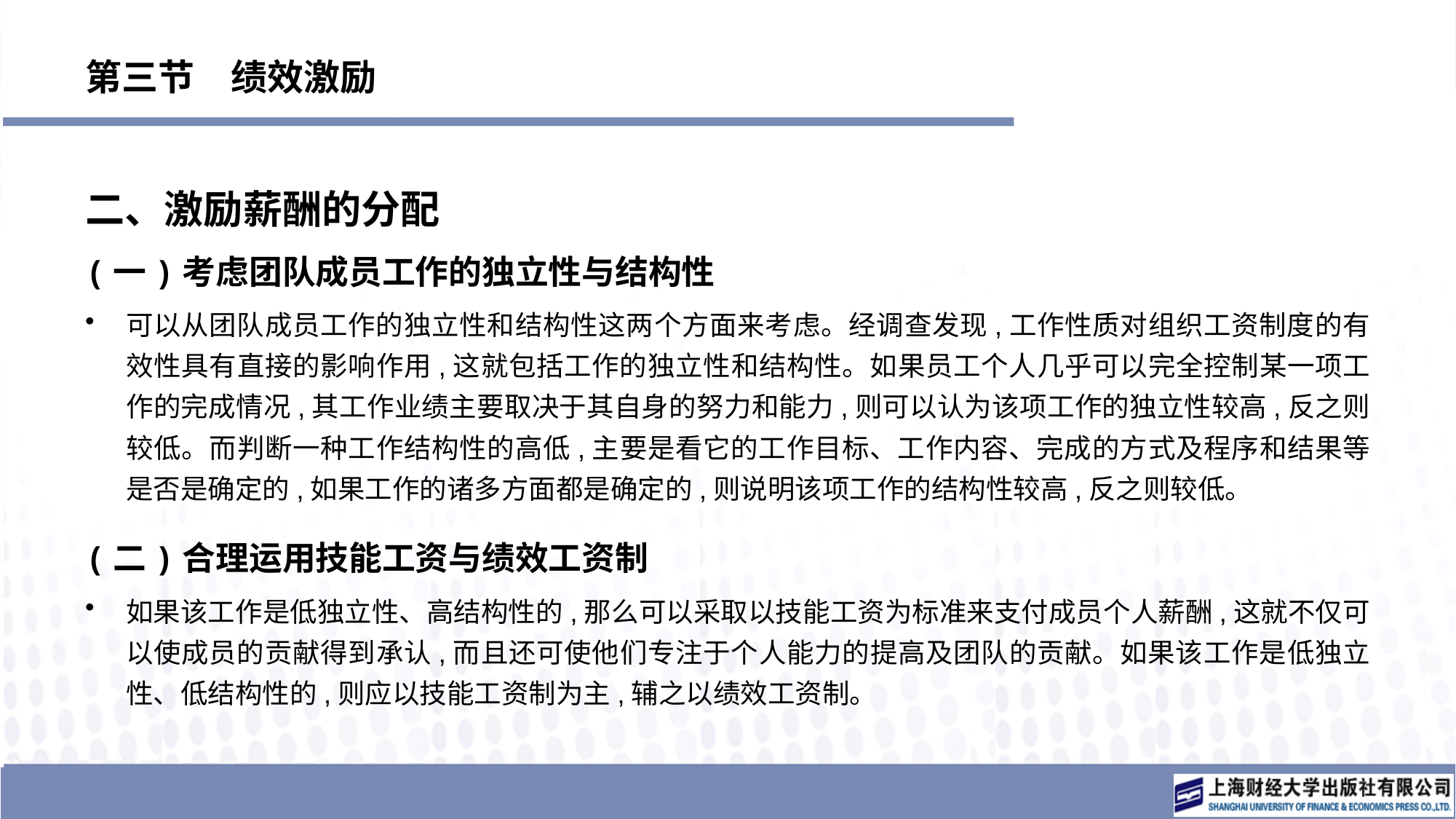

# 第三节　绩效激励
二、激励薪酬的分配
(一)考虑团队成员工作的独立性与结构性
可以从团队成员工作的独立性和结构性这两个方面来考虑。经调查发现,工作性质对组织工资制度的有效性具有直接的影响作用,这就包括工作的独立性和结构性。如果员工个人几乎可以完全控制某一项工作的完成情况,其工作业绩主要取决于其自身的努力和能力,则可以认为该项工作的独立性较高,反之则较低。而判断一种工作结构性的高低,主要是看它的工作目标、工作内容、完成的方式及程序和结果等是否是确定的,如果工作的诸多方面都是确定的,则说明该项工作的结构性较高,反之则较低。
(二)合理运用技能工资与绩效工资制
如果该工作是低独立性、高结构性的,那么可以采取以技能工资为标准来支付成员个人薪酬,这就不仅可以使成员的贡献得到承认,而且还可使他们专注于个人能力的提高及团队的贡献。如果该工作是低独立性、低结构性的,则应以技能工资制为主,辅之以绩效工资制。